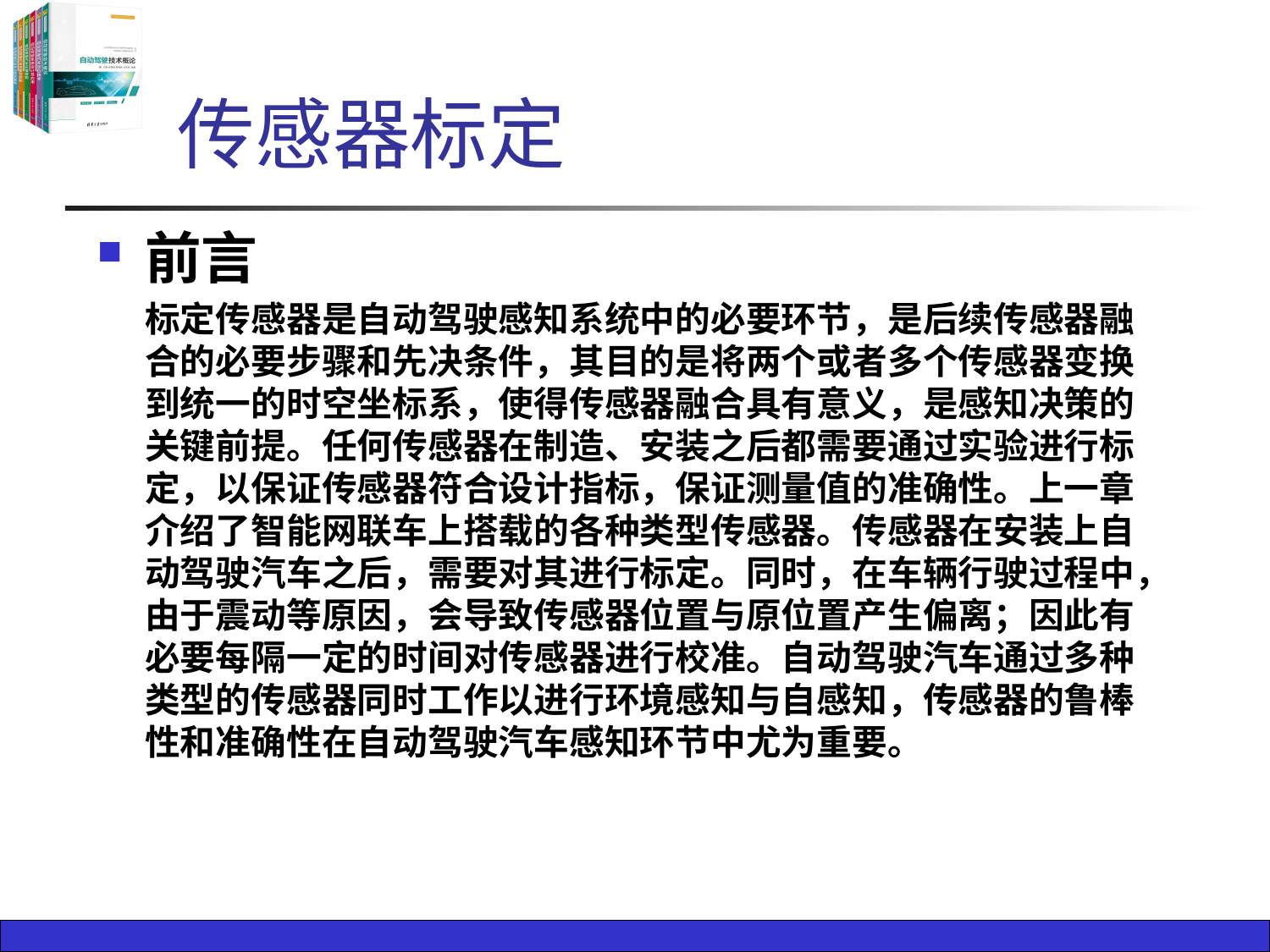

# 传感器标定
前言
     	标定传感器是自动驾驶感知系统中的必要环节，是后续传感器融合的必要步骤和先决条件，其目的是将两个或者多个传感器变换到统一的时空坐标系，使得传感器融合具有意义，是感知决策的关键前提。任何传感器在制造、安装之后都需要通过实验进行标定，以保证传感器符合设计指标，保证测量值的准确性。上一章介绍了智能网联车上搭载的各种类型传感器。传感器在安装上自动驾驶汽车之后，需要对其进行标定。同时，在车辆行驶过程中，由于震动等原因，会导致传感器位置与原位置产生偏离；因此有必要每隔一定的时间对传感器进行校准。自动驾驶汽车通过多种类型的传感器同时工作以进行环境感知与自感知，传感器的鲁棒性和准确性在自动驾驶汽车感知环节中尤为重要。